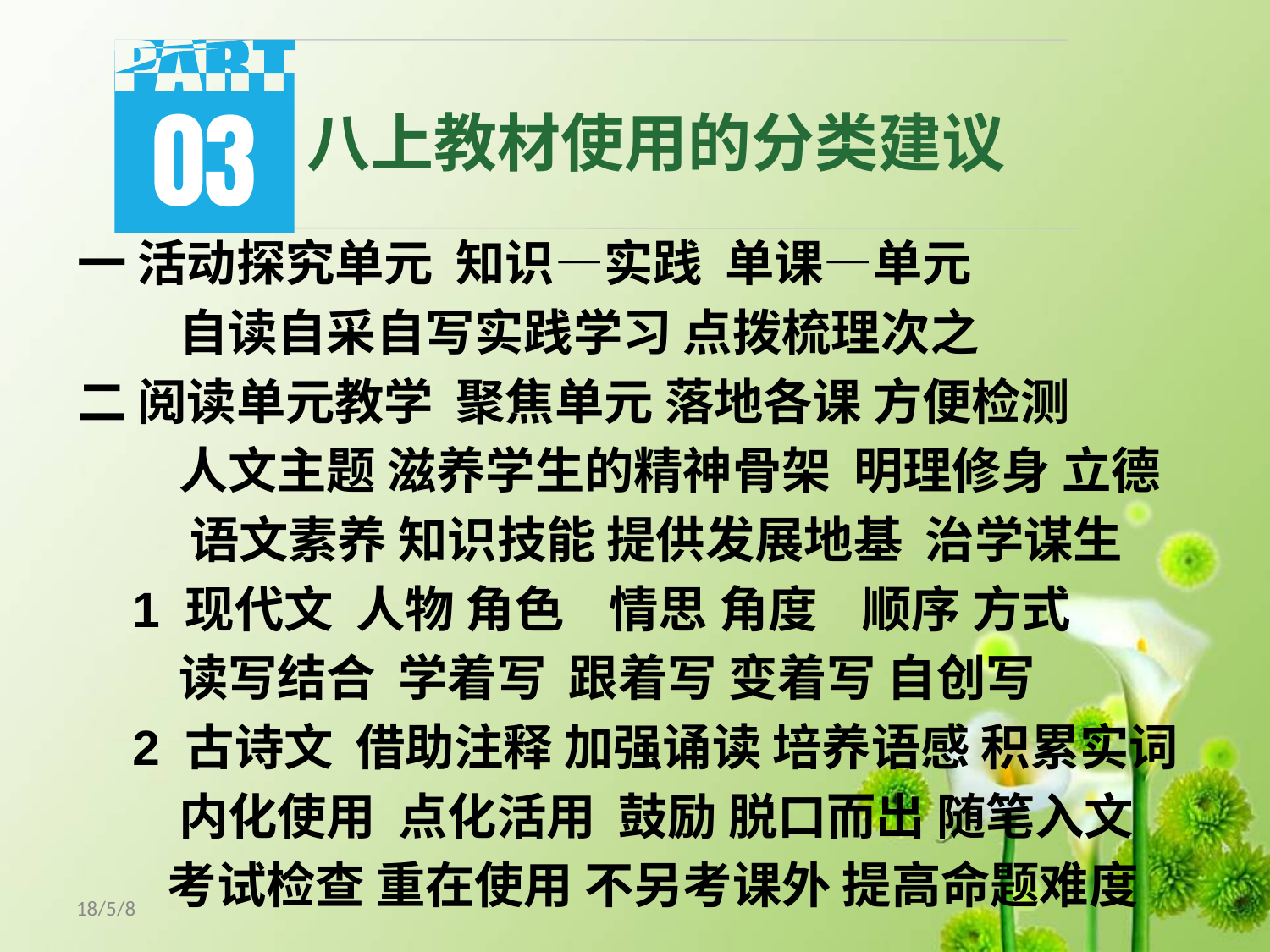

03

八上教材使用的分类建议
一 活动探究单元  知识—实践  单课—单元
        自读自采自写实践学习 点拨梳理次之
二 阅读单元教学  聚焦单元 落地各课 方便检测
        人文主题 滋养学生的精神骨架  明理修身 立德
         语文素养 知识技能 提供发展地基  治学谋生
    1 现代文  人物 角色    情思 角度    顺序 方式
        读写结合  学着写  跟着写 变着写 自创写
    2 古诗文  借助注释 加强诵读 培养语感 积累实词
        内化使用  点化活用  鼓励 脱口而出 随笔入文
       考试检查 重在使用 不另考课外 提高命题难度

18/5/8